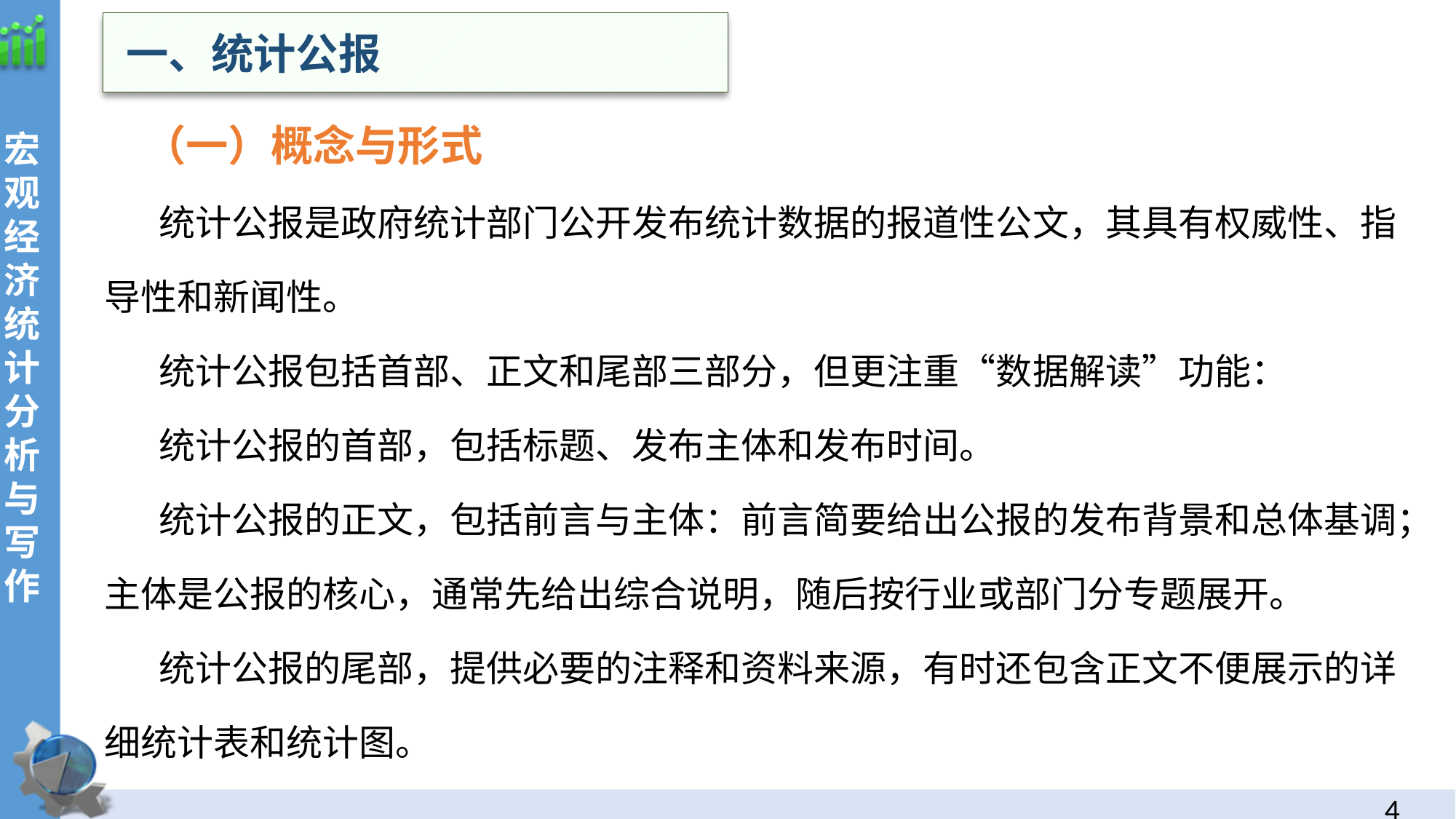

一、统计公报
   （一）概念与形式
统计公报是政府统计部门公开发布统计数据的报道性公文，其具有权威性、指导性和新闻性。
统计公报包括首部、正文和尾部三部分，但更注重“数据解读”功能：
统计公报的首部，包括标题、发布主体和发布时间。
统计公报的正文，包括前言与主体：前言简要给出公报的发布背景和总体基调；主体是公报的核心，通常先给出综合说明，随后按行业或部门分专题展开。
统计公报的尾部，提供必要的注释和资料来源，有时还包含正文不便展示的详细统计表和统计图。
4